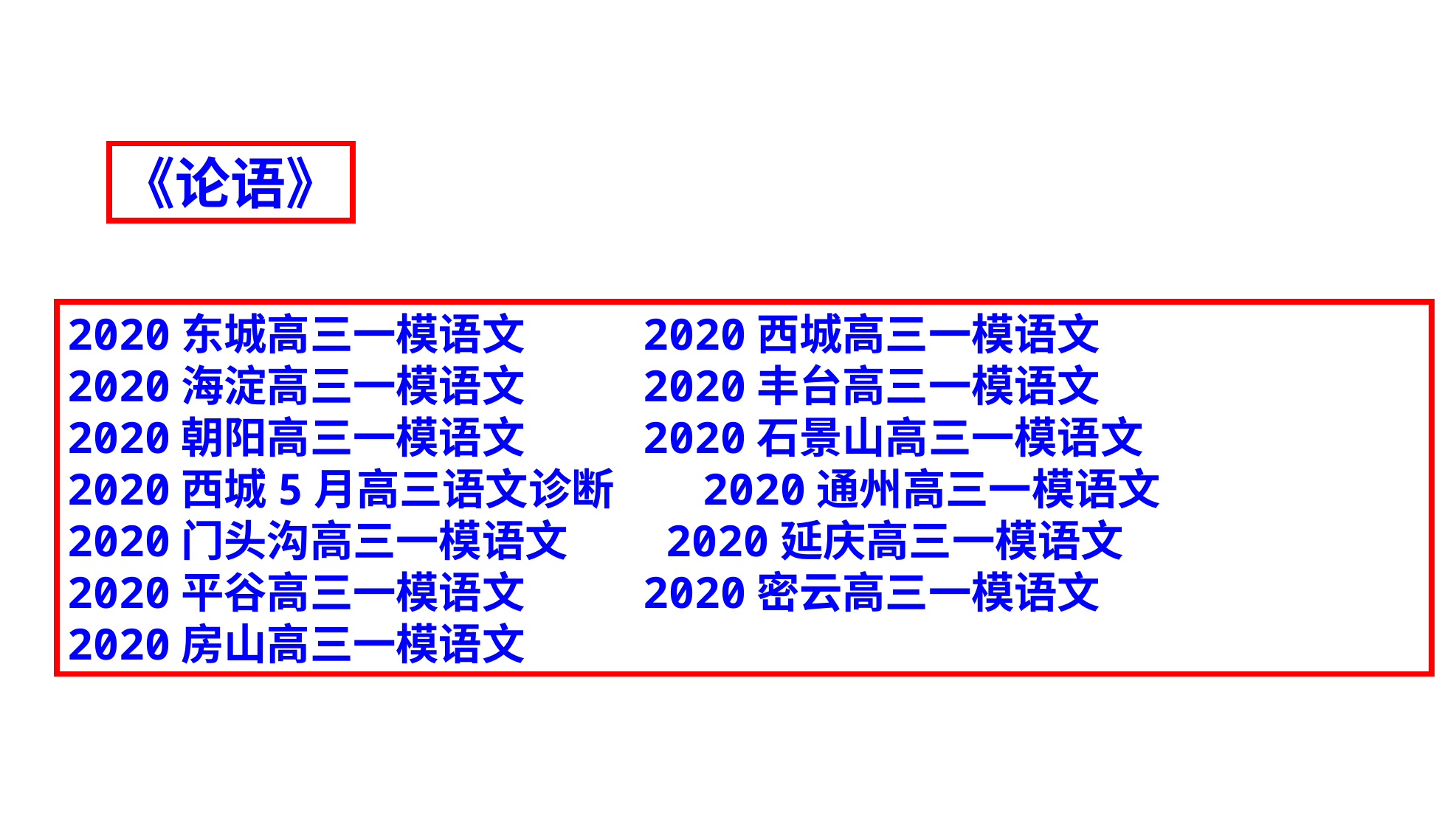

《论语》
2020东城高三一模语文           2020西城高三一模语文
2020海淀高三一模语文           2020丰台高三一模语文
2020朝阳高三一模语文           2020石景山高三一模语文
2020西城5月高三语文诊断        2020通州高三一模语文
2020门头沟高三一模语文         2020延庆高三一模语文
2020平谷高三一模语文           2020密云高三一模语文
2020房山高三一模语文